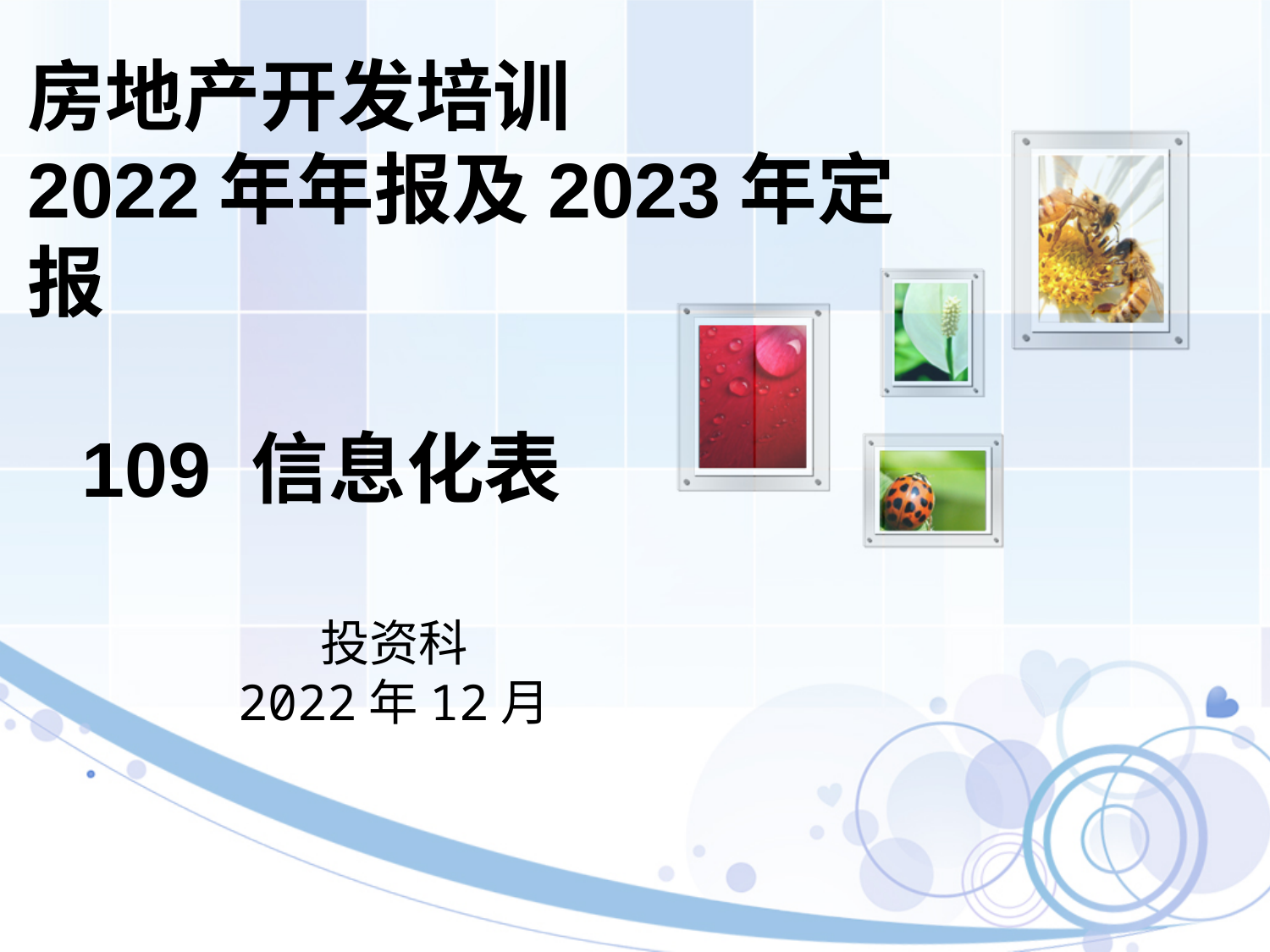

# 房地产开发培训 2022年年报及2023年定报 109 信息化表
投资科
2022年12月